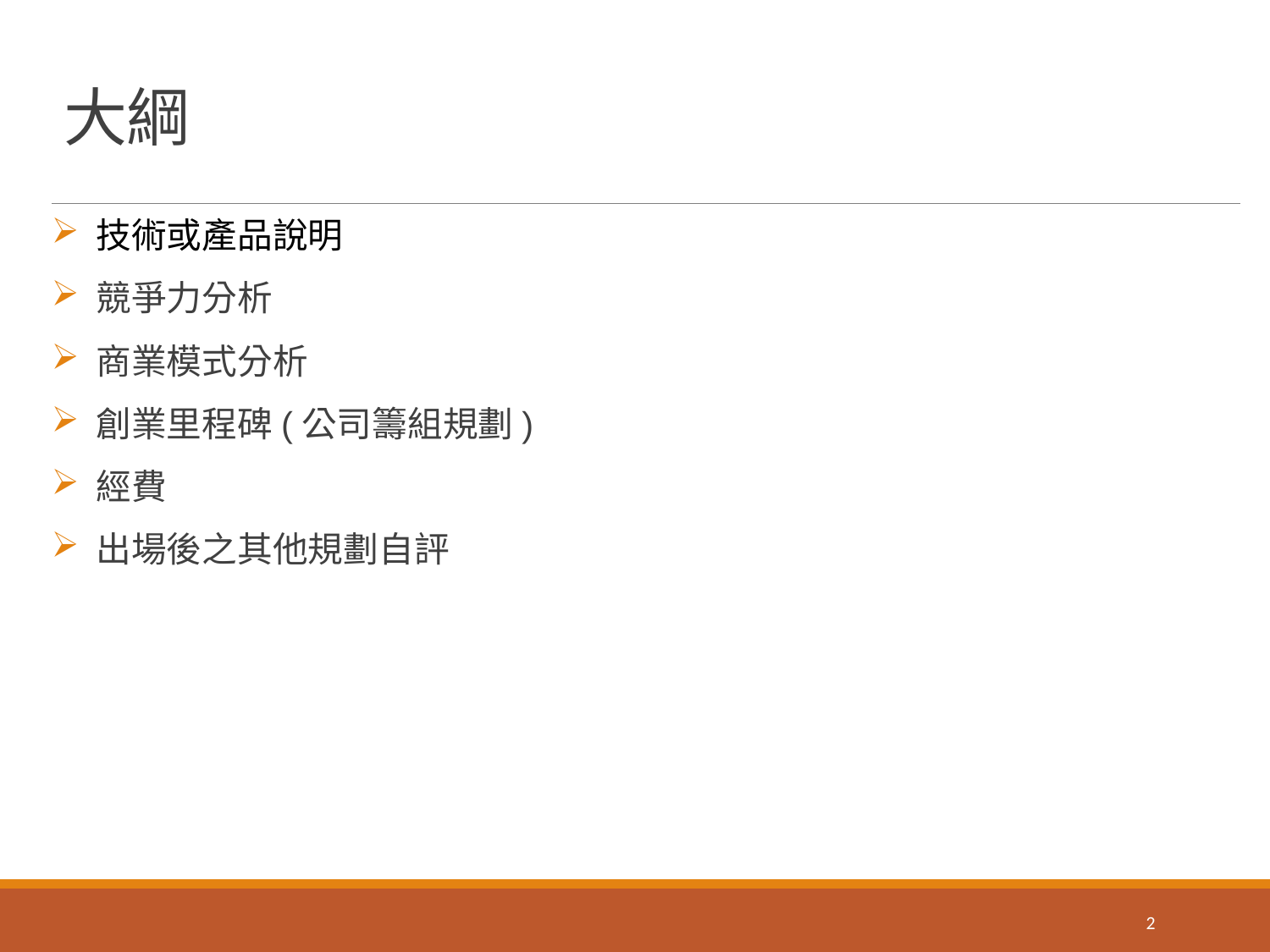

# 大綱
 技術或產品說明
 競爭力分析
 商業模式分析
 創業里程碑(公司籌組規劃)
 經費
 出場後之其他規劃自評

2